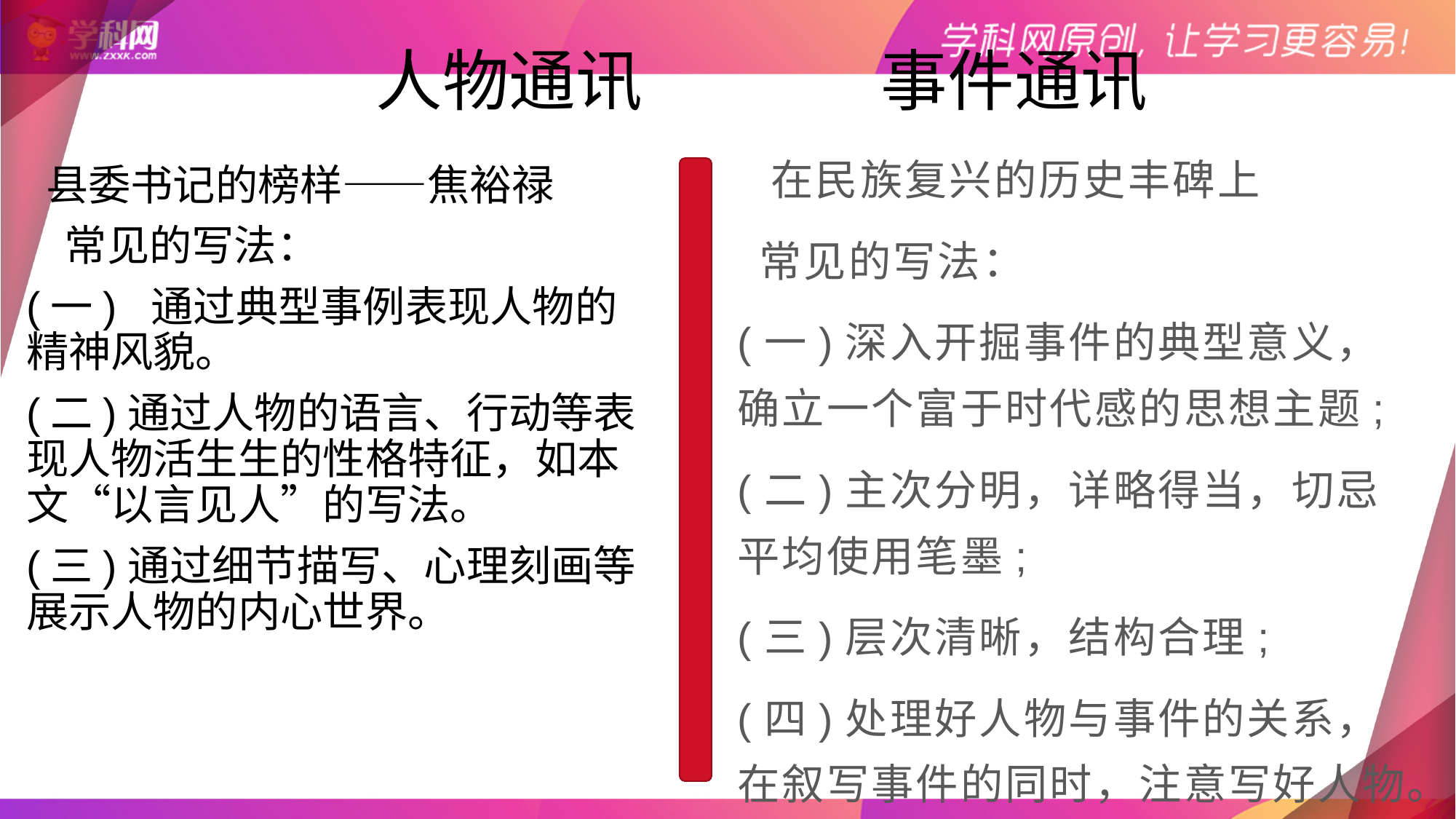

# 人物通讯                事件通讯
  在民族复兴的历史丰碑上
 常见的写法：
(一)深入开掘事件的典型意义，确立一个富于时代感的思想主题;
(二)主次分明，详略得当，切忌平均使用笔墨;
(三)层次清晰，结构合理;
(四)处理好人物与事件的关系，在叙写事件的同时，注意写好人物。
 县委书记的榜样——焦裕禄
   常见的写法：
(一)  通过典型事例表现人物的精神风貌。
(二)通过人物的语言、行动等表现人物活生生的性格特征，如本文“以言见人”的写法。
(三)通过细节描写、心理刻画等展示人物的内心世界。